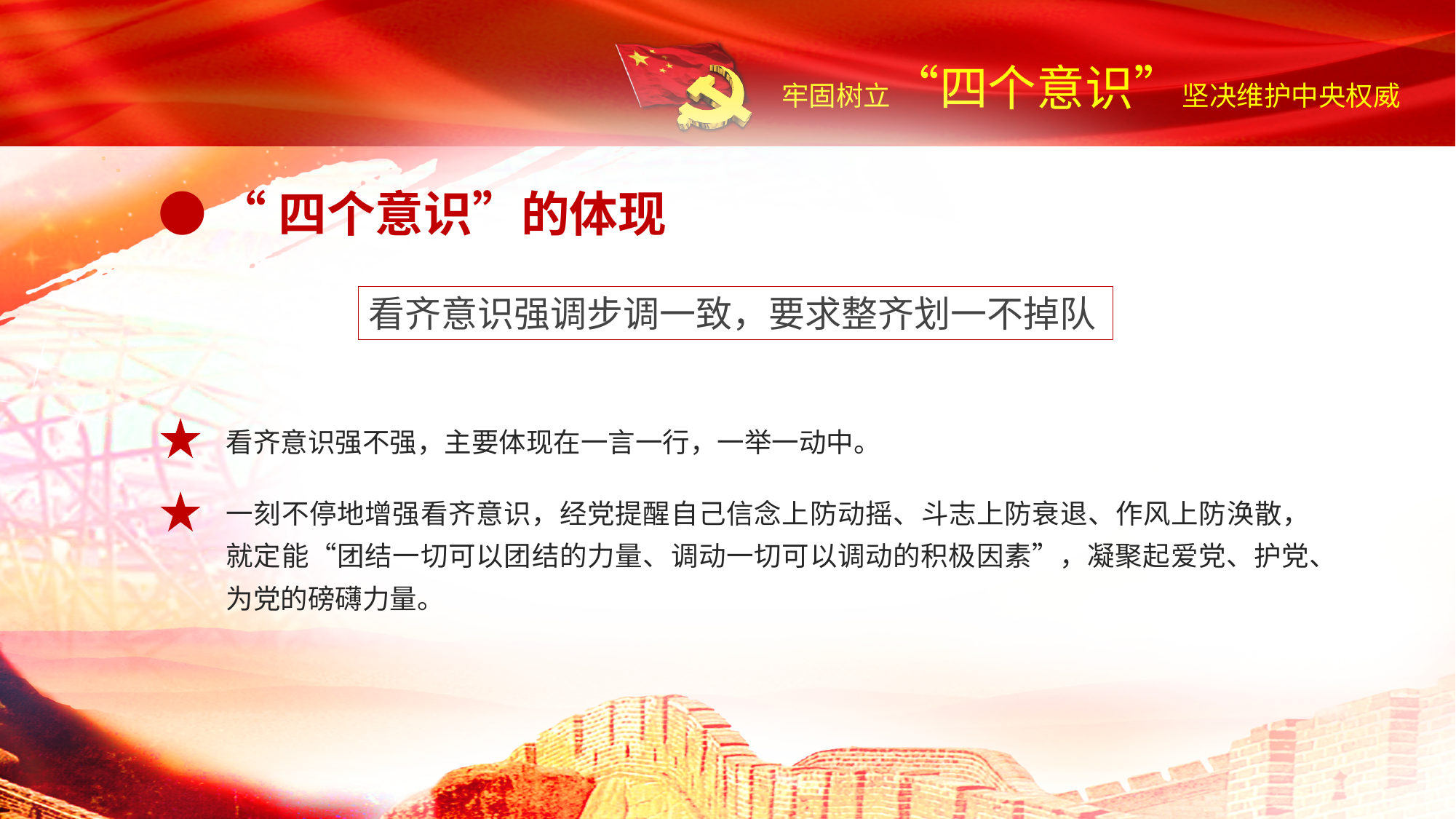

● “四个意识”的体现
看齐意识强调步调一致，要求整齐划一不掉队

看齐意识强不强，主要体现在一言一行，一举一动中。

一刻不停地增强看齐意识，经党提醒自己信念上防动摇、斗志上防衰退、作风上防涣散，就定能“团结一切可以团结的力量、调动一切可以调动的积极因素”，凝聚起爱党、护党、为党的磅礴力量。